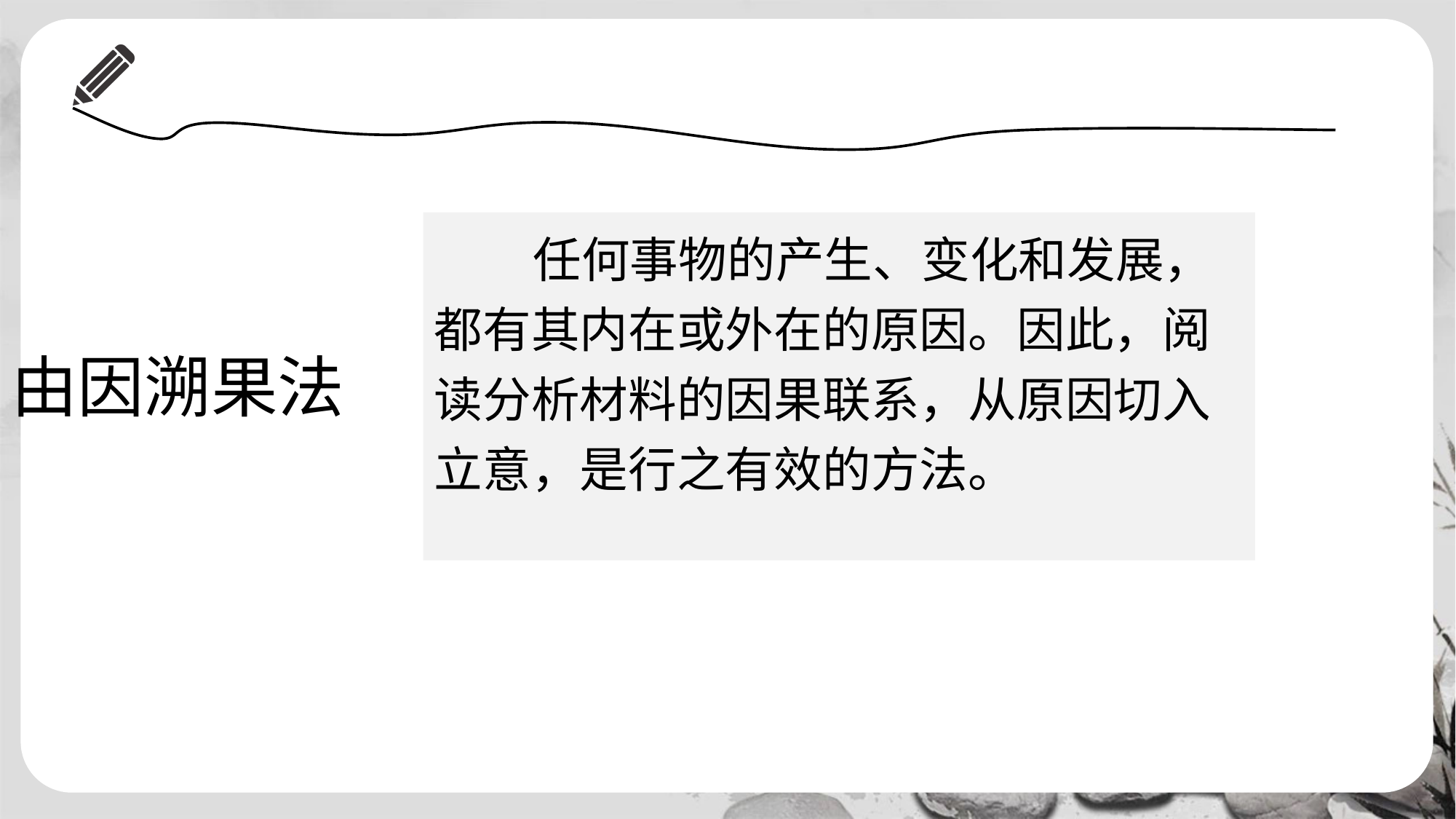

任何事物的产生、变化和发展，都有其内在或外在的原因。因此，阅读分析材料的因果联系，从原因切入立意，是行之有效的方法。
# 由因溯果法